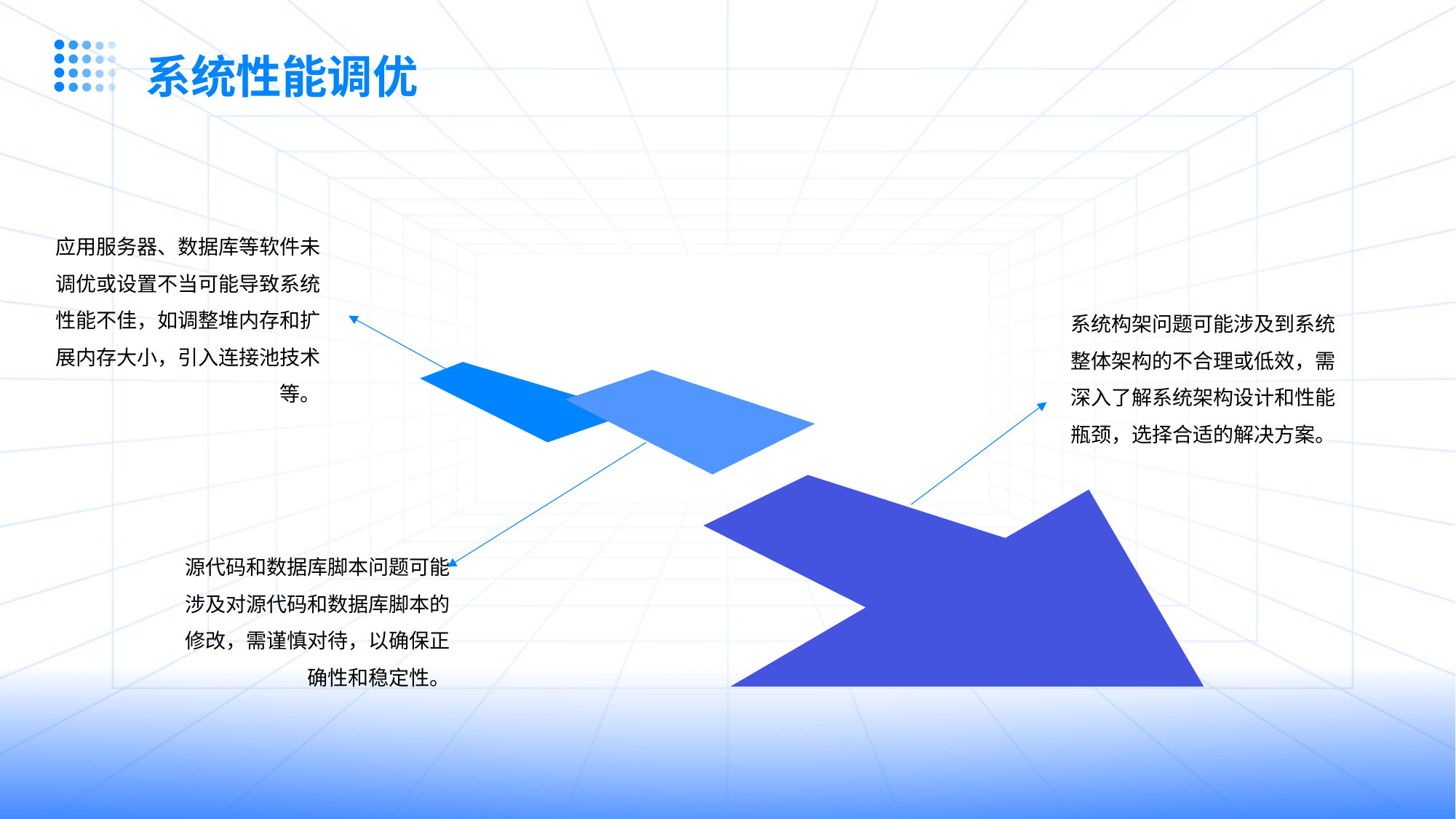

系统性能调优

应用服务器、数据库等软件未调优或设置不当可能导致系统性能不佳，如调整堆内存和扩展内存大小，引入连接池技术等。
系统构架问题可能涉及到系统整体架构的不合理或低效，需深入了解系统架构设计和性能瓶颈，选择合适的解决方案。

源代码和数据库脚本问题可能涉及对源代码和数据库脚本的修改，需谨慎对待，以确保正确性和稳定性。